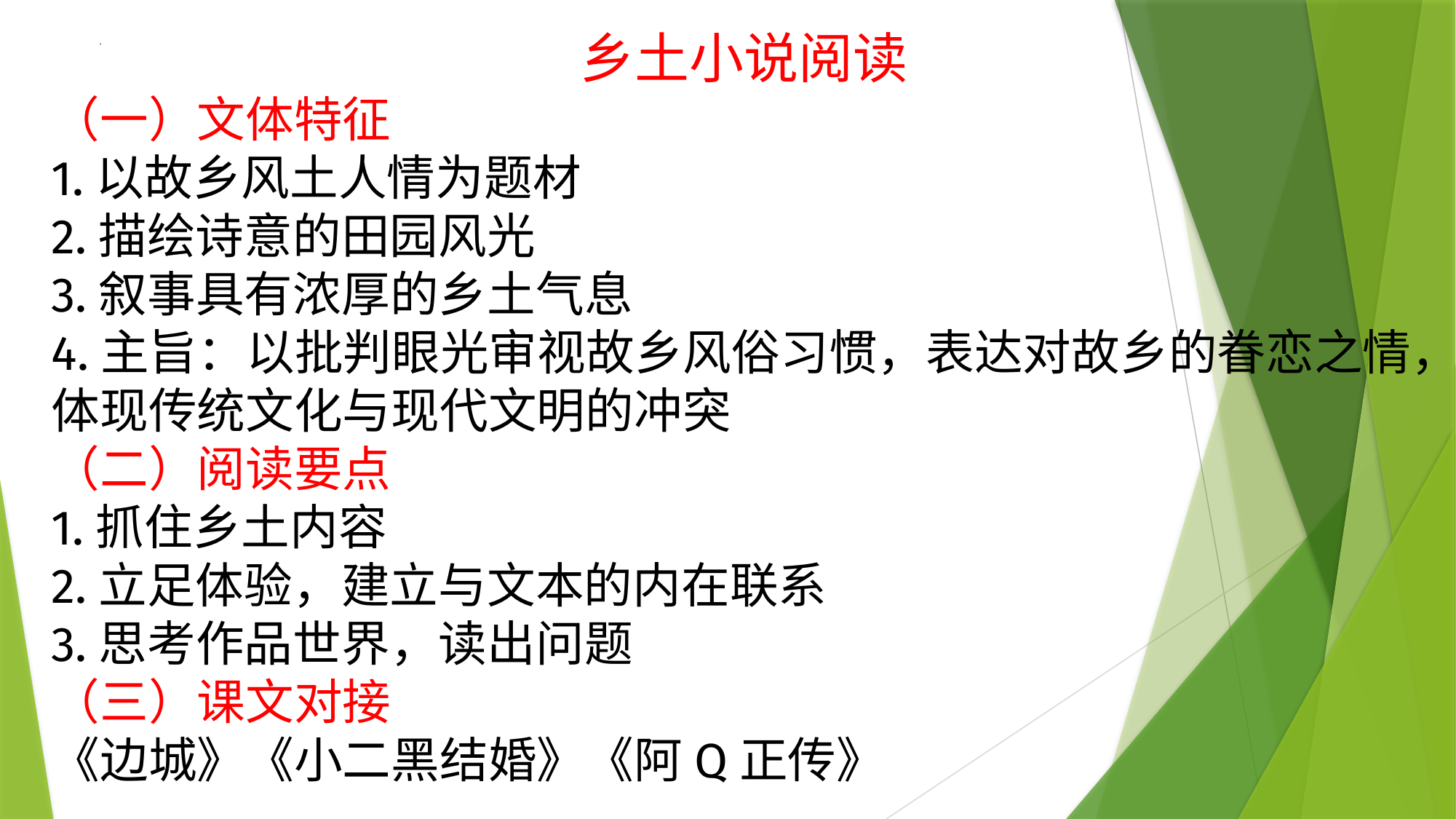

乡土小说阅读
（一）文体特征
1.以故乡风土人情为题材
2.描绘诗意的田园风光
3.叙事具有浓厚的乡土气息
4.主旨：以批判眼光审视故乡风俗习惯，表达对故乡的眷恋之情，体现传统文化与现代文明的冲突
（二）阅读要点
1.抓住乡土内容
2.立足体验，建立与文本的内在联系
3.思考作品世界，读出问题
（三）课文对接
《边城》《小二黑结婚》《阿Q正传》